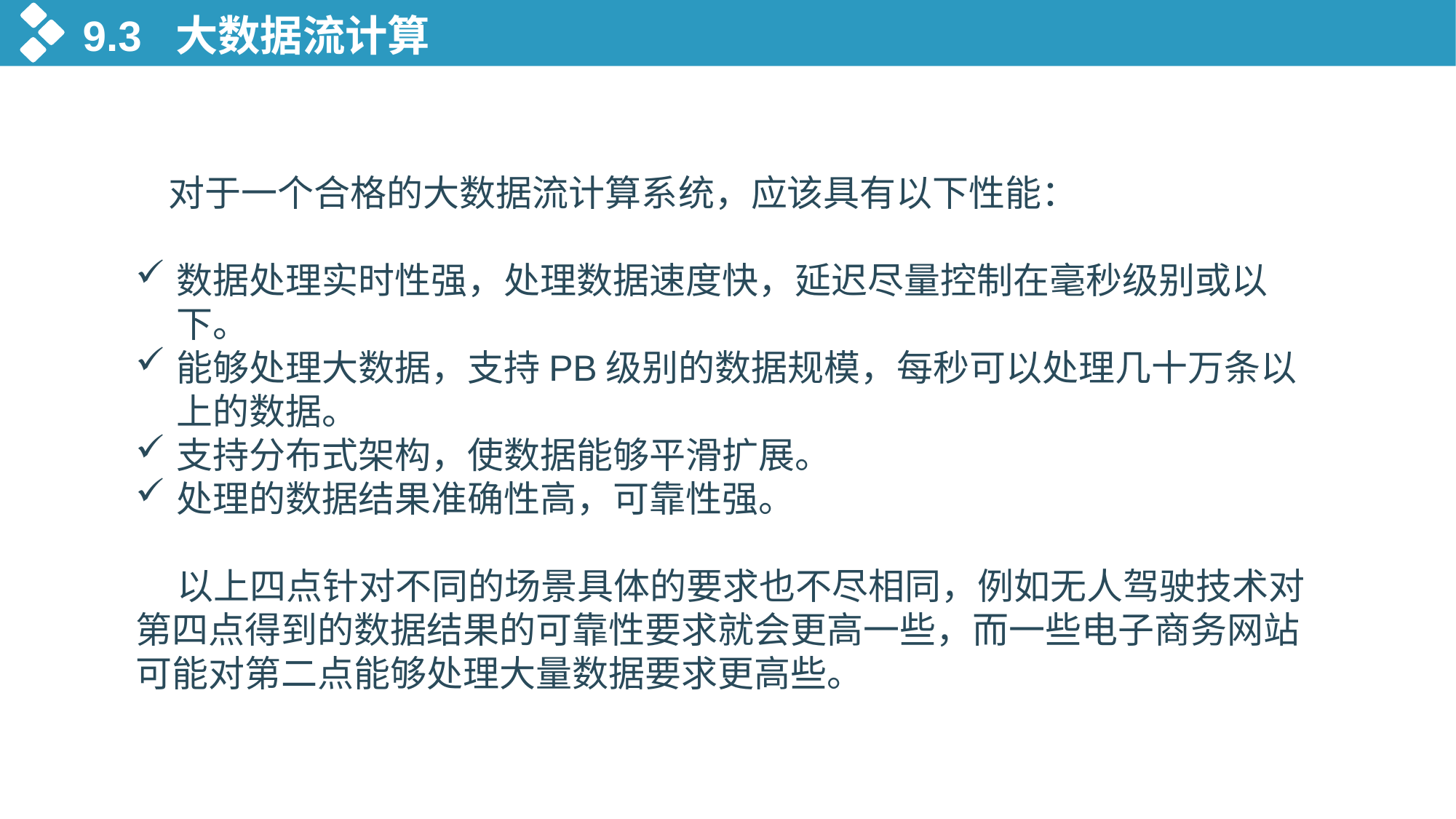

9.3  大数据流计算

   对于一个合格的大数据流计算系统，应该具有以下性能：

数据处理实时性强，处理数据速度快，延迟尽量控制在毫秒级别或以下。
能够处理大数据，支持PB级别的数据规模，每秒可以处理几十万条以上的数据。
支持分布式架构，使数据能够平滑扩展。
处理的数据结果准确性高，可靠性强。

    以上四点针对不同的场景具体的要求也不尽相同，例如无人驾驶技术对第四点得到的数据结果的可靠性要求就会更高一些，而一些电子商务网站可能对第二点能够处理大量数据要求更高些。